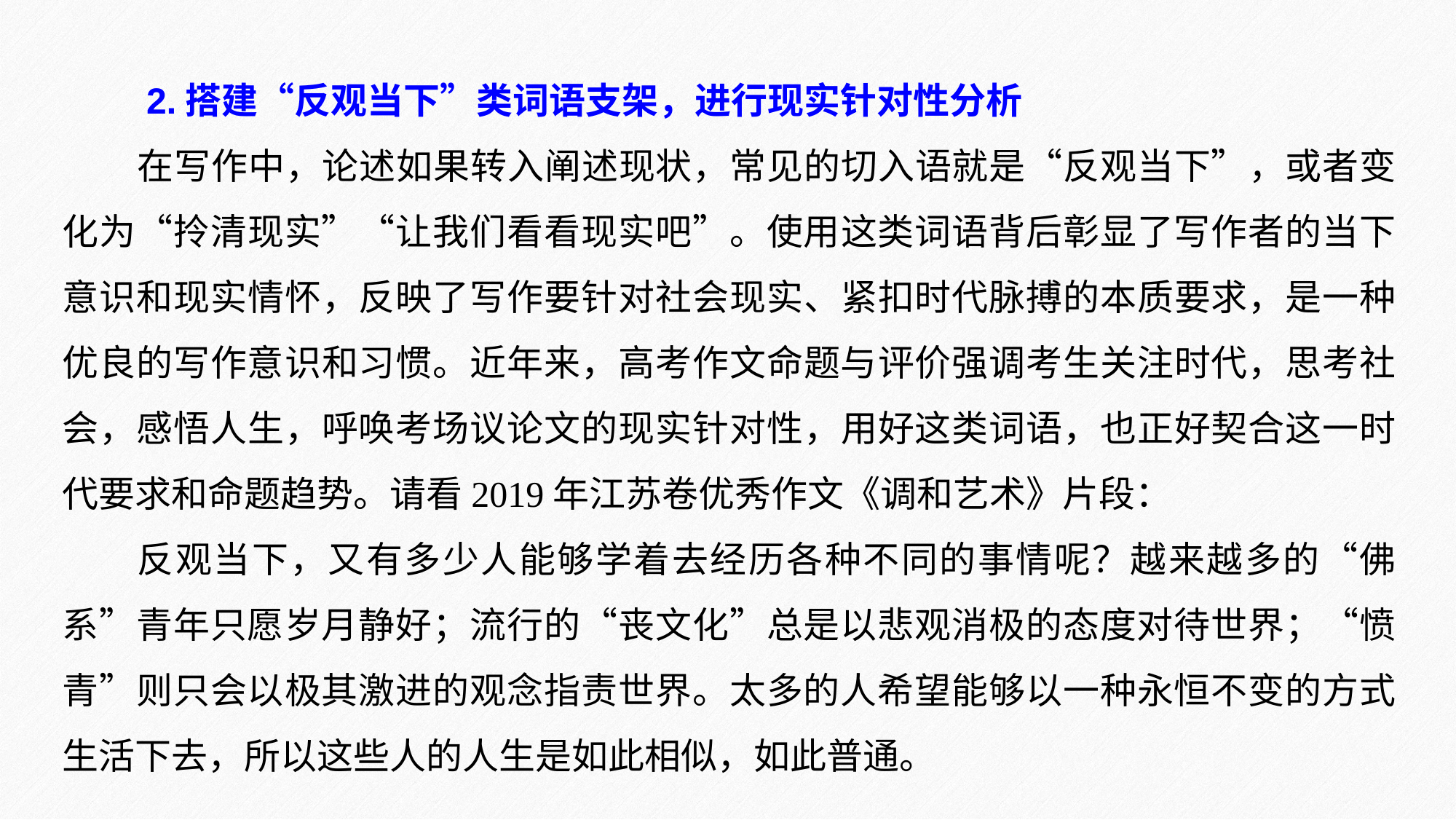

2.搭建“反观当下”类词语支架，进行现实针对性分析
在写作中，论述如果转入阐述现状，常见的切入语就是“反观当下”，或者变化为“拎清现实”“让我们看看现实吧”。使用这类词语背后彰显了写作者的当下意识和现实情怀，反映了写作要针对社会现实、紧扣时代脉搏的本质要求，是一种优良的写作意识和习惯。近年来，高考作文命题与评价强调考生关注时代，思考社会，感悟人生，呼唤考场议论文的现实针对性，用好这类词语，也正好契合这一时代要求和命题趋势。请看2019年江苏卷优秀作文《调和艺术》片段：
反观当下，又有多少人能够学着去经历各种不同的事情呢？越来越多的“佛系”青年只愿岁月静好；流行的“丧文化”总是以悲观消极的态度对待世界；“愤青”则只会以极其激进的观念指责世界。太多的人希望能够以一种永恒不变的方式生活下去，所以这些人的人生是如此相似，如此普通。